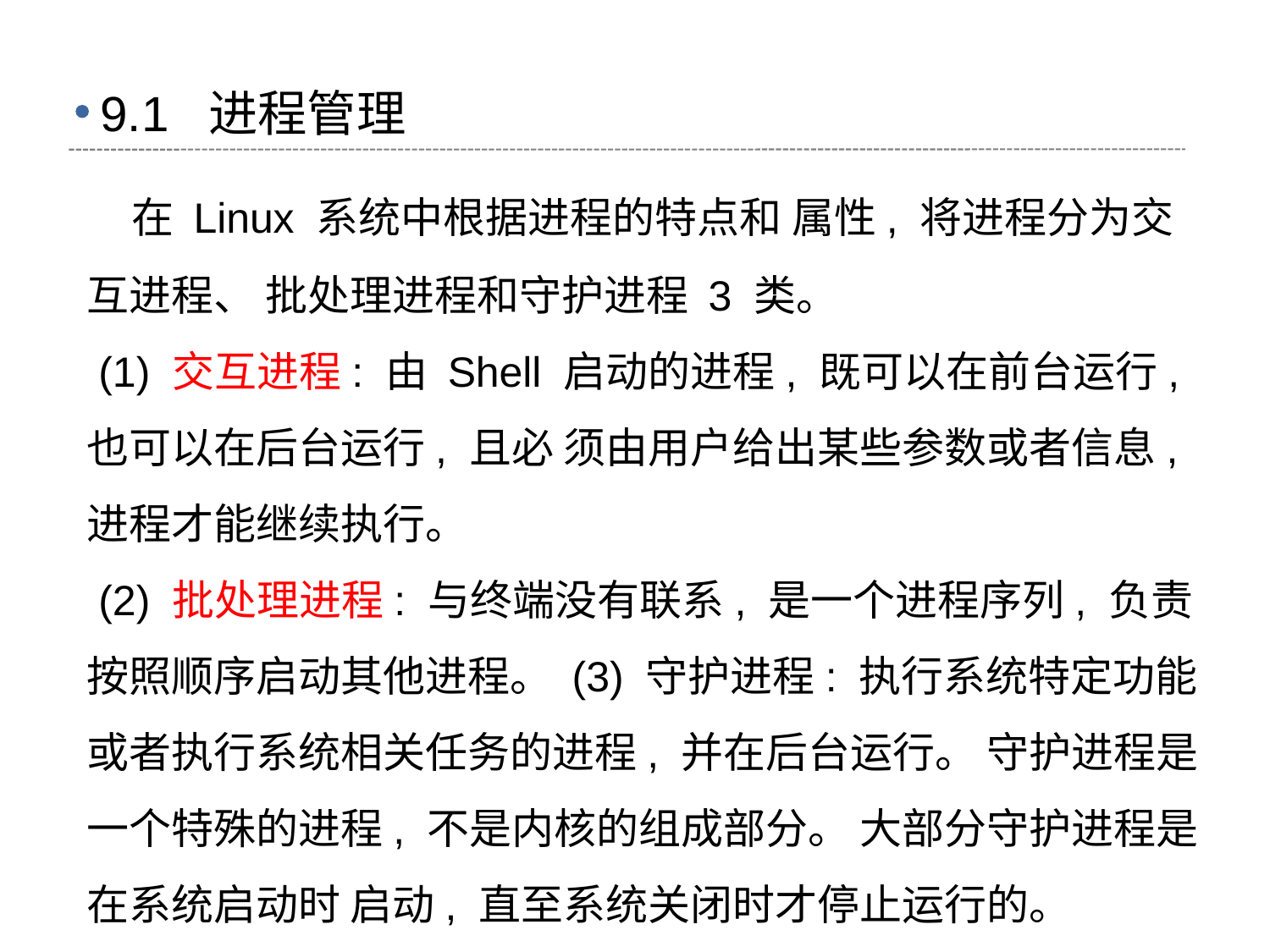

# 9.1  进程管理
   在 Linux 系统中根据进程的特点和 属性, 将进程分为交互进程、 批处理进程和守护进程 3 类。
 (1) 交互进程: 由 Shell 启动的进程, 既可以在前台运行, 也可以在后台运行, 且必 须由用户给出某些参数或者信息, 进程才能继续执行。
 (2) 批处理进程: 与终端没有联系, 是一个进程序列, 负责按照顺序启动其他进程。 (3) 守护进程: 执行系统特定功能或者执行系统相关任务的进程, 并在后台运行。 守护进程是一个特殊的进程, 不是内核的组成部分。 大部分守护进程是在系统启动时 启动, 直至系统关闭时才停止运行的。